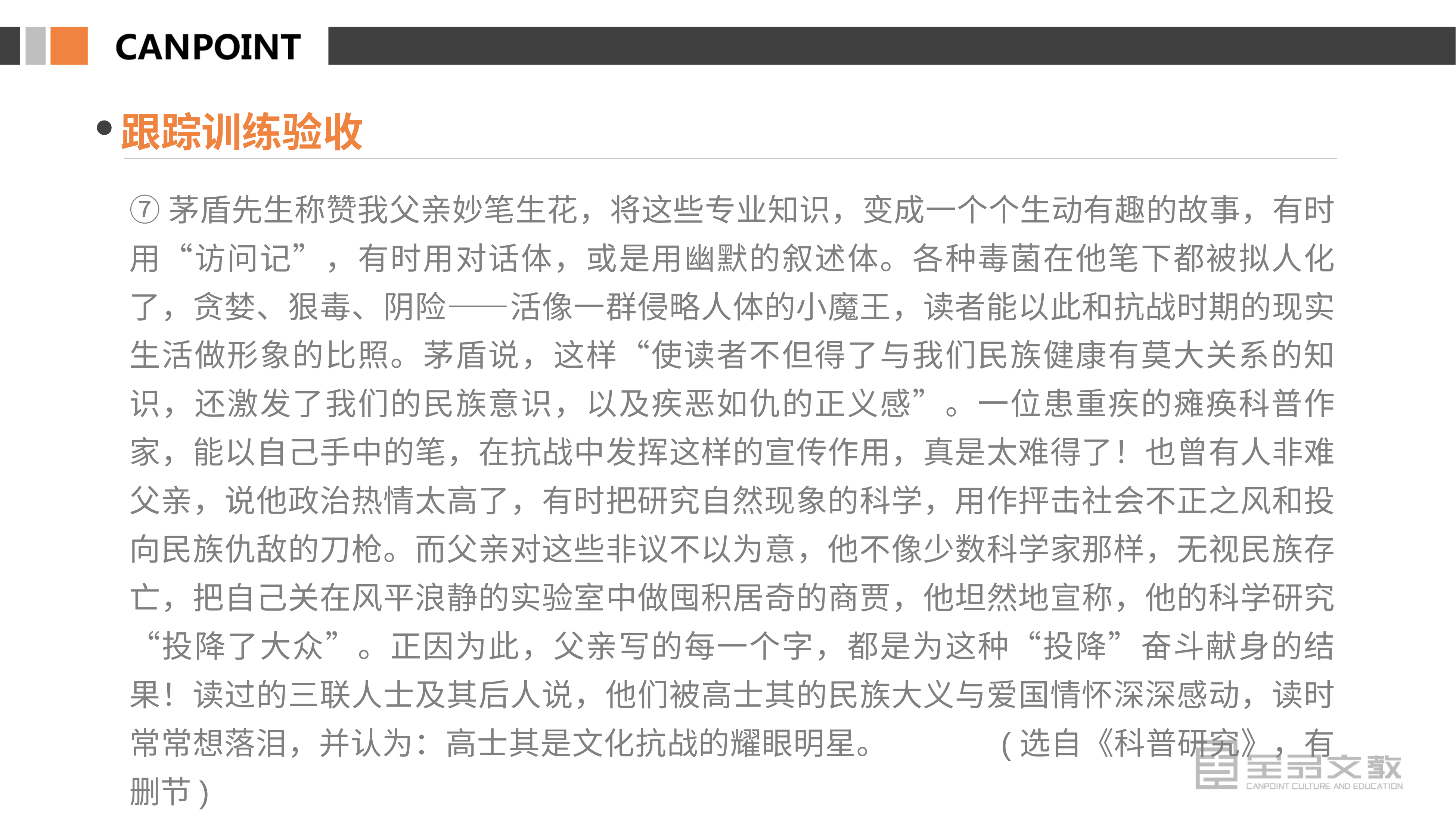

跟踪训练验收

⑦茅盾先生称赞我父亲妙笔生花，将这些专业知识，变成一个个生动有趣的故事，有时用“访问记”，有时用对话体，或是用幽默的叙述体。各种毒菌在他笔下都被拟人化了，贪婪、狠毒、阴险——活像一群侵略人体的小魔王，读者能以此和抗战时期的现实生活做形象的比照。茅盾说，这样“使读者不但得了与我们民族健康有莫大关系的知识，还激发了我们的民族意识，以及疾恶如仇的正义感”。一位患重疾的瘫痪科普作家，能以自己手中的笔，在抗战中发挥这样的宣传作用，真是太难得了！也曾有人非难父亲，说他政治热情太高了，有时把研究自然现象的科学，用作抨击社会不正之风和投向民族仇敌的刀枪。而父亲对这些非议不以为意，他不像少数科学家那样，无视民族存亡，把自己关在风平浪静的实验室中做囤积居奇的商贾，他坦然地宣称，他的科学研究“投降了大众”。正因为此，父亲写的每一个字，都是为这种“投降”奋斗献身的结果！读过的三联人士及其后人说，他们被高士其的民族大义与爱国情怀深深感动，读时常常想落泪，并认为：高士其是文化抗战的耀眼明星。              (选自《科普研究》，有删节)